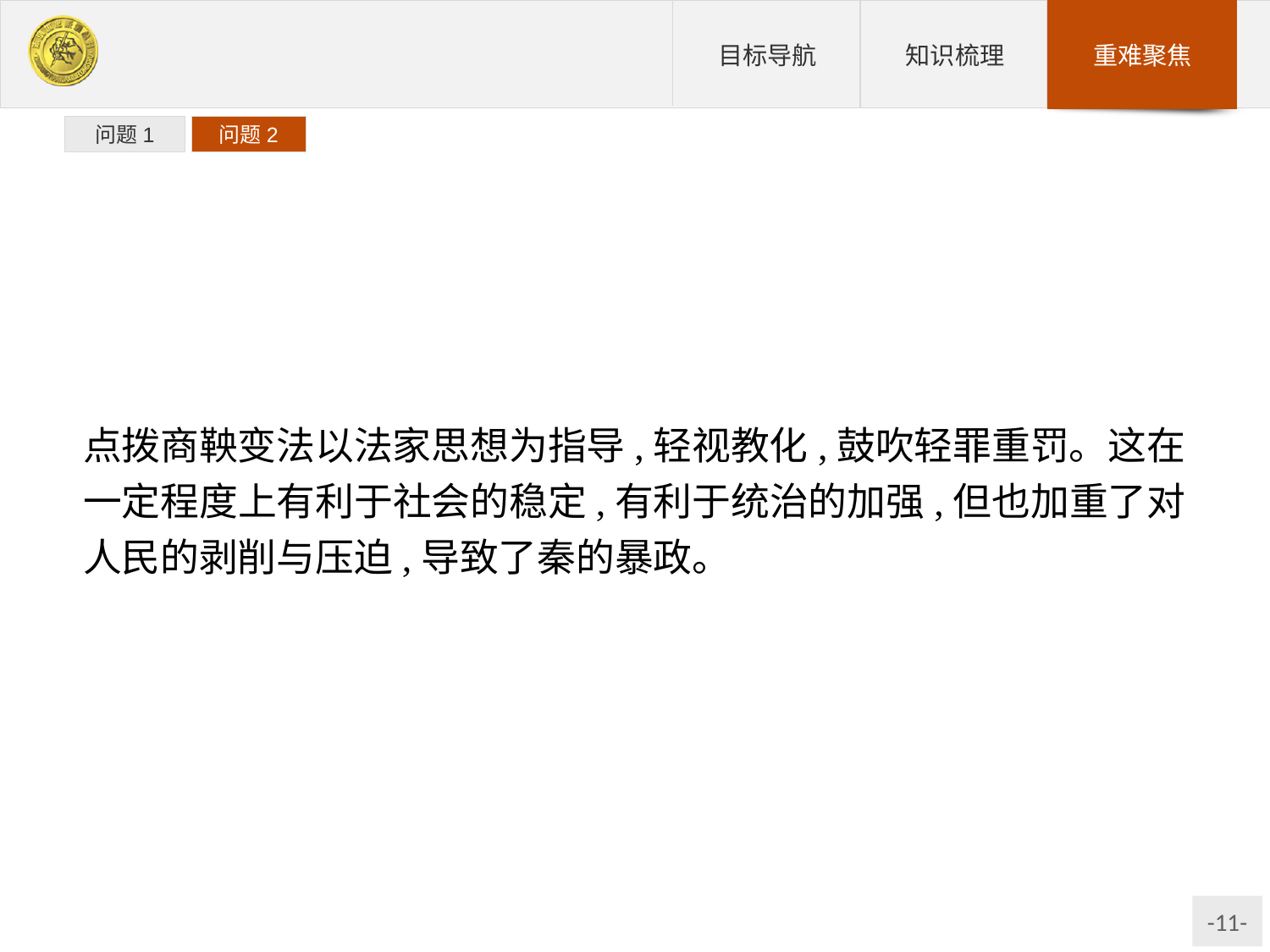

问题1
问题2
点拨商鞅变法以法家思想为指导,轻视教化,鼓吹轻罪重罚。这在一定程度上有利于社会的稳定,有利于统治的加强,但也加重了对人民的剥削与压迫,导致了秦的暴政。